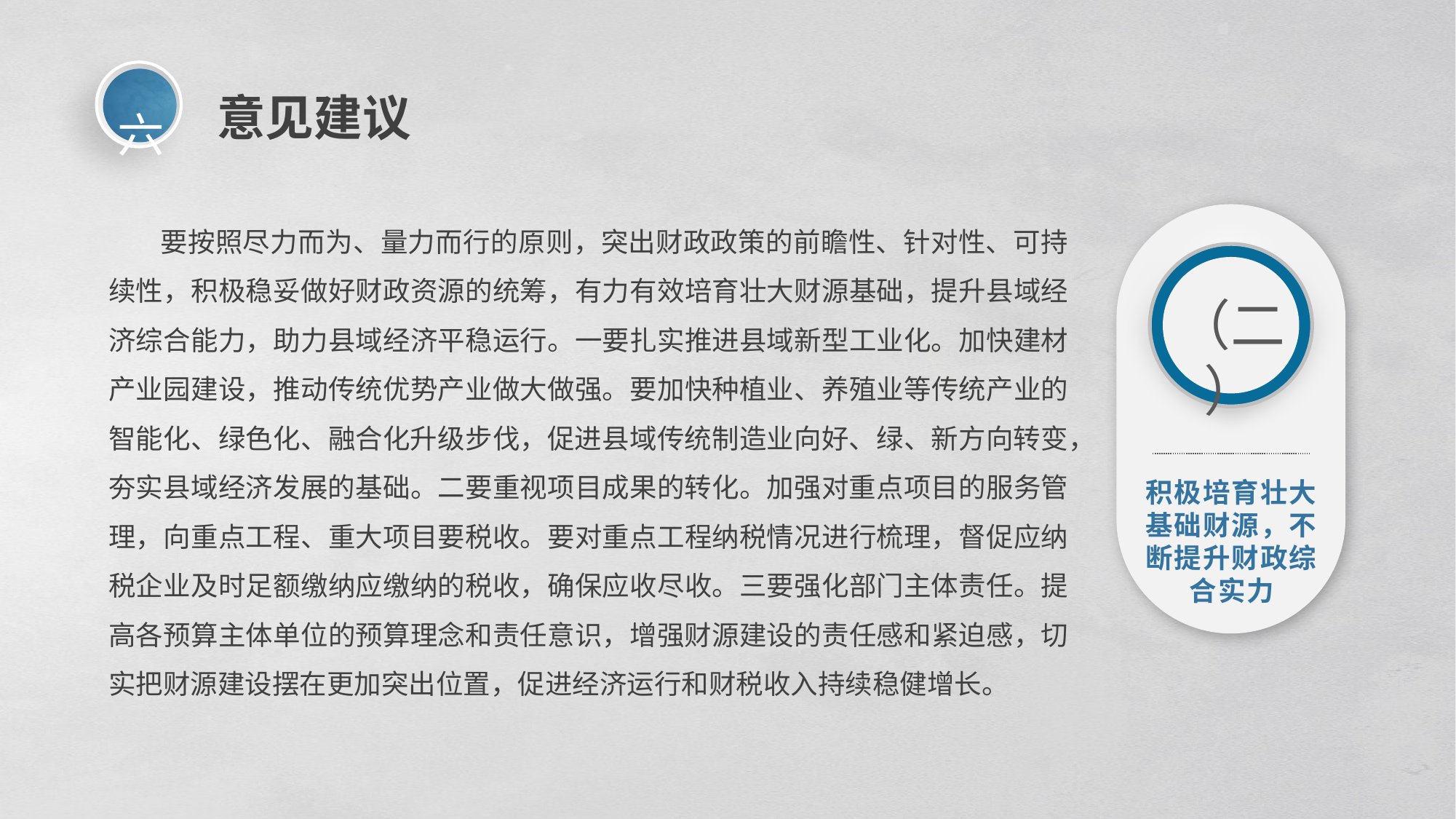

六

意见建议
       要按照尽力而为、量力而行的原则，突出财政政策的前瞻性、针对性、可持续性，积极稳妥做好财政资源的统筹，有力有效培育壮大财源基础，提升县域经济综合能力，助力县域经济平稳运行。一要扎实推进县域新型工业化。加快建材产业园建设，推动传统优势产业做大做强。要加快种植业、养殖业等传统产业的智能化、绿色化、融合化升级步伐，促进县域传统制造业向好、绿、新方向转变，夯实县域经济发展的基础。二要重视项目成果的转化。加强对重点项目的服务管理，向重点工程、重大项目要税收。要对重点工程纳税情况进行梳理，督促应纳税企业及时足额缴纳应缴纳的税收，确保应收尽收。三要强化部门主体责任。提高各预算主体单位的预算理念和责任意识，增强财源建设的责任感和紧迫感，切实把财源建设摆在更加突出位置，促进经济运行和财税收入持续稳健增长。

（二）
积极培育壮大基础财源，不断提升财政综合实力